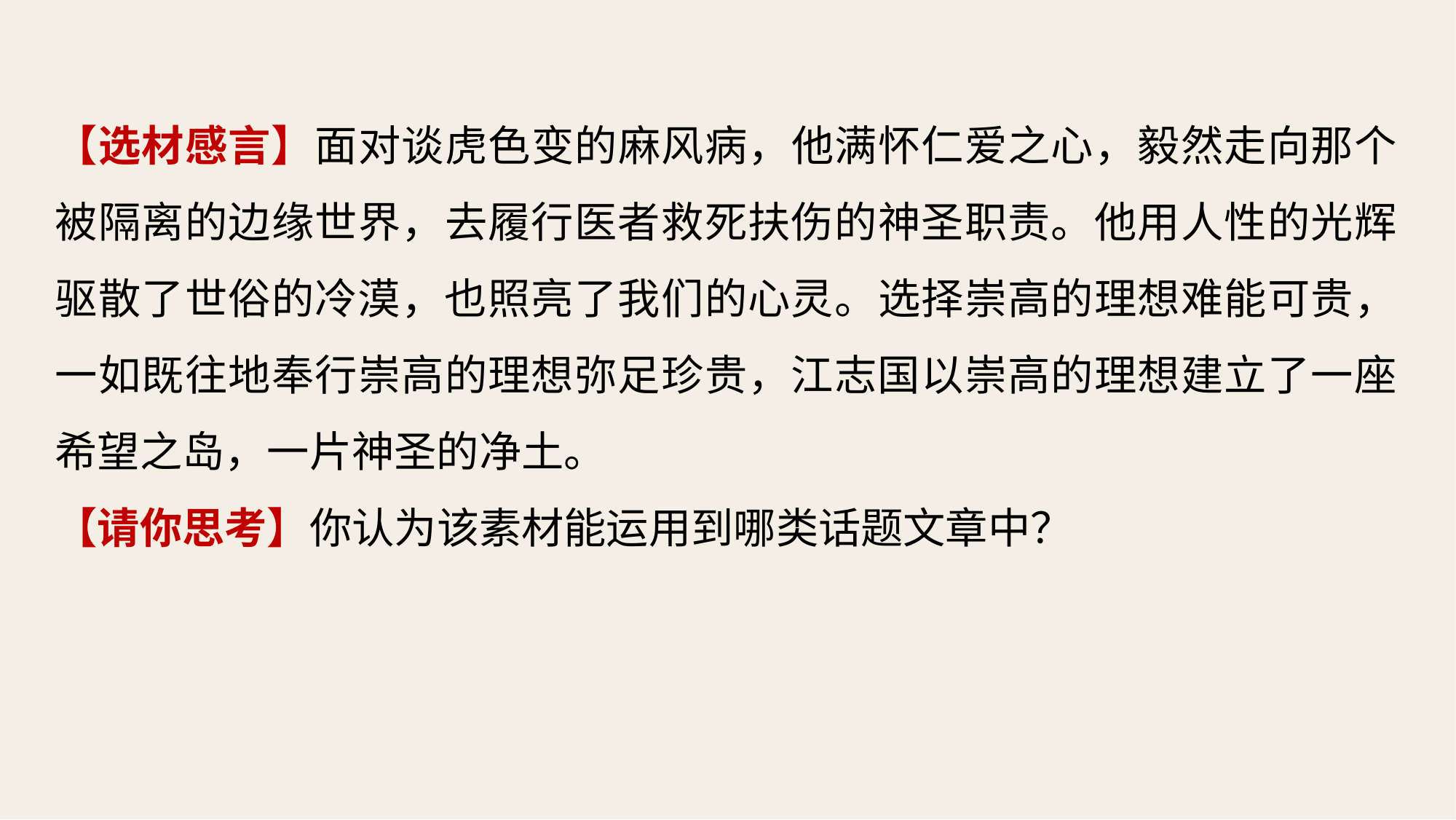

【选材感言】面对谈虎色变的麻风病，他满怀仁爱之心，毅然走向那个被隔离的边缘世界，去履行医者救死扶伤的神圣职责。他用人性的光辉驱散了世俗的冷漠，也照亮了我们的心灵。选择崇高的理想难能可贵，一如既往地奉行崇高的理想弥足珍贵，江志国以崇高的理想建立了一座希望之岛，一片神圣的净土。
【请你思考】你认为该素材能运用到哪类话题文章中？